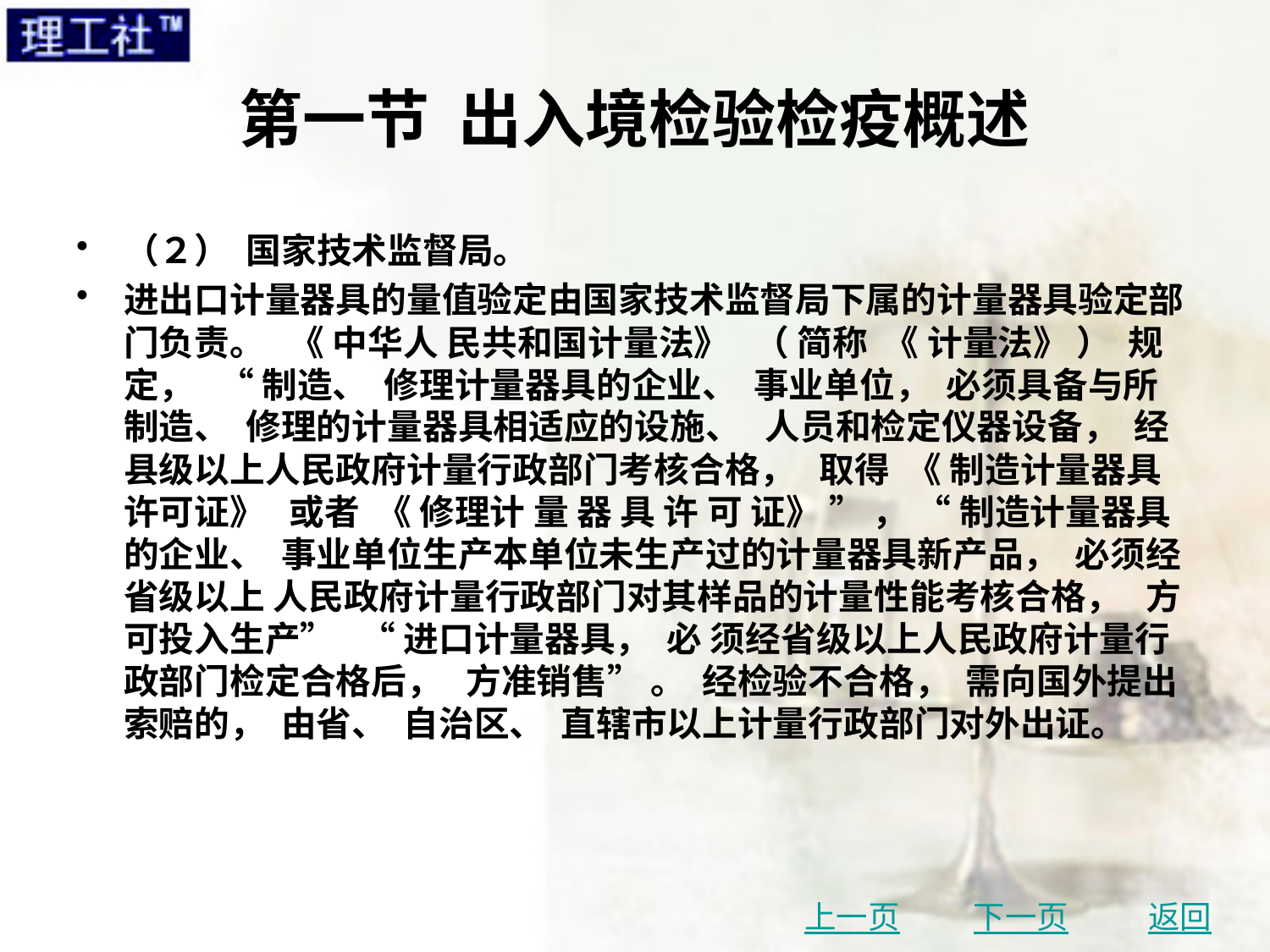

# 第一节  出入境检验检疫概述
（２）  国家技术监督局。
进出口计量器具的量值验定由国家技术监督局下属的计量器具验定部门负责。   《 中华人 民共和国计量法》   （ 简称  《 计量法》 ）  规定，   “ 制造、  修理计量器具的企业、  事业单位，  必须具备与所制造、  修理的计量器具相适应的设施、   人员和检定仪器设备，  经县级以上人民政府计量行政部门考核合格，   取得  《 制造计量器具许可证》   或者  《 修理计 量 器 具 许 可 证》 ” ， “ 制造计量器具的企业、  事业单位生产本单位未生产过的计量器具新产品，  必须经省级以上 人民政府计量行政部门对其样品的计量性能考核合格，   方可投入生产”   “ 进口计量器具，  必 须经省级以上人民政府计量行政部门检定合格后，   方准销售” 。  经检验不合格，  需向国外提出索赔的，  由省、  自治区、  直辖市以上计量行政部门对外出证。
上一页
下一页
返回